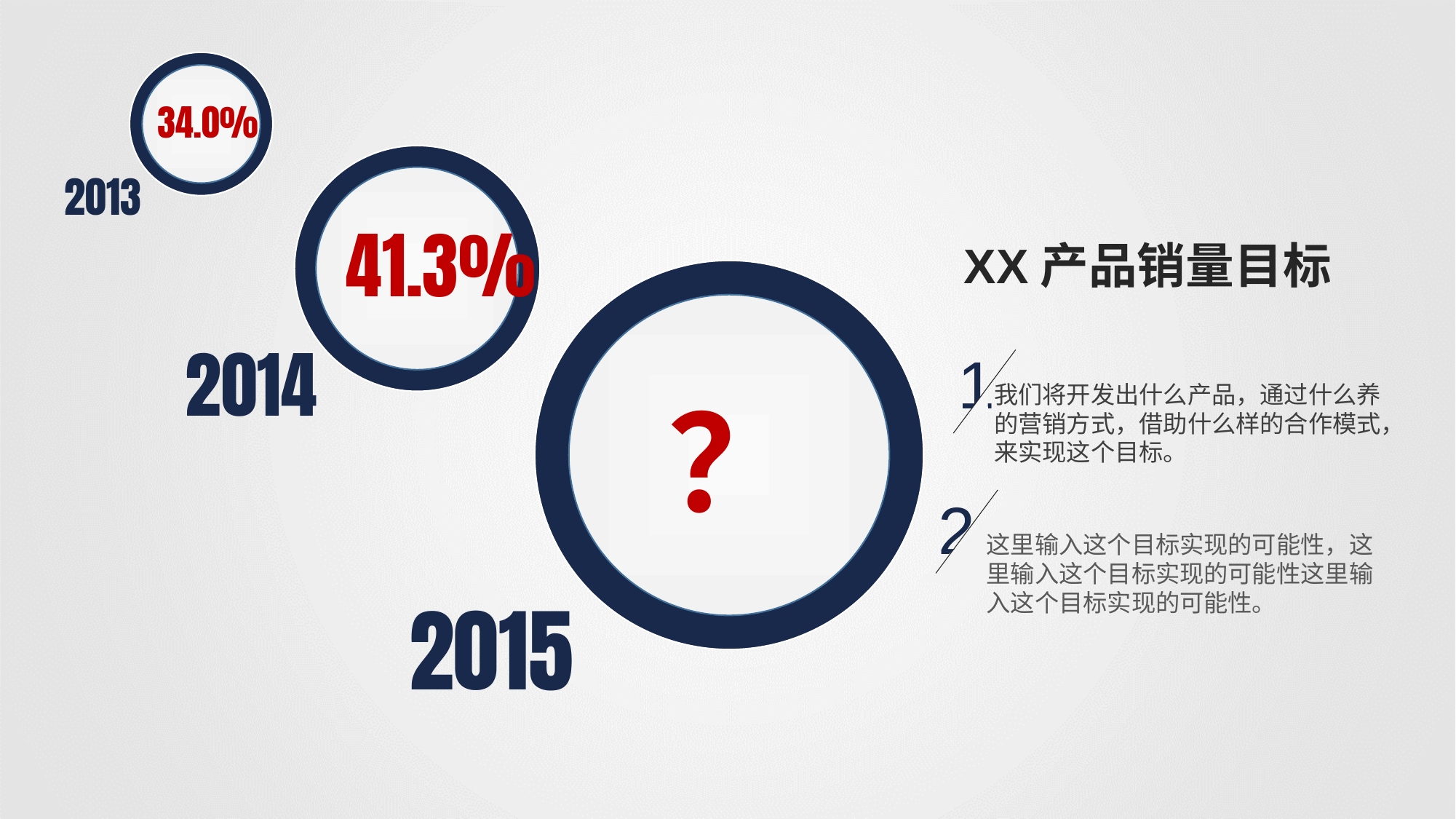

34.0%

2013
41.3%
XX产品销量目标

1

2014
？
我们将开发出什么产品，通过什么养的营销方式，借助什么样的合作模式，来实现这个目标。
2

这里输入这个目标实现的可能性，这里输入这个目标实现的可能性这里输入这个目标实现的可能性。
2015